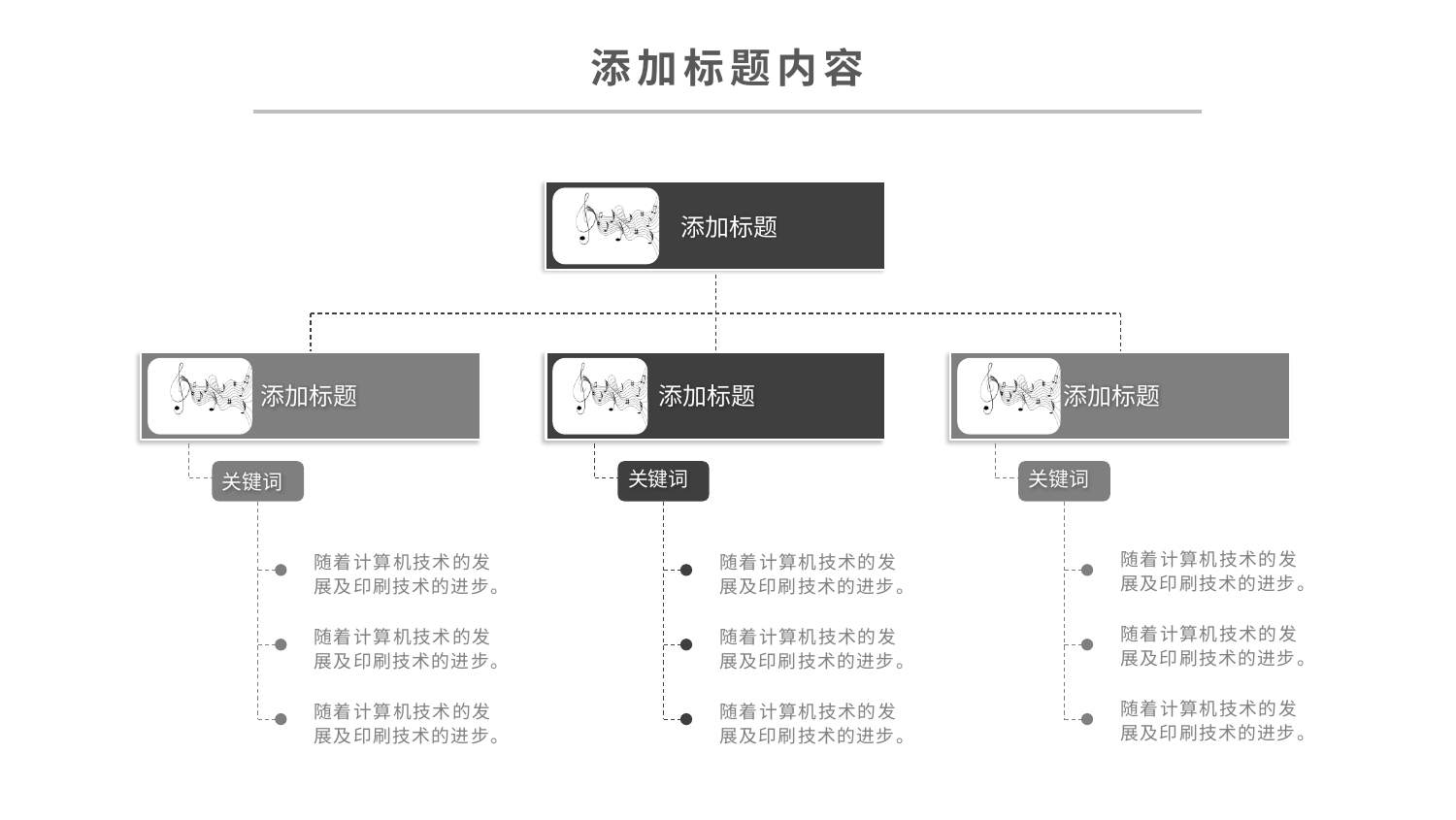

添加标题

添加标题

添加标题

添加标题

关键词

关键词

关键词
随着计算机技术的发展及印刷技术的进步。
随着计算机技术的发展及印刷技术的进步。
随着计算机技术的发展及印刷技术的进步。
随着计算机技术的发展及印刷技术的进步。
随着计算机技术的发展及印刷技术的进步。
随着计算机技术的发展及印刷技术的进步。
随着计算机技术的发展及印刷技术的进步。
随着计算机技术的发展及印刷技术的进步。
随着计算机技术的发展及印刷技术的进步。